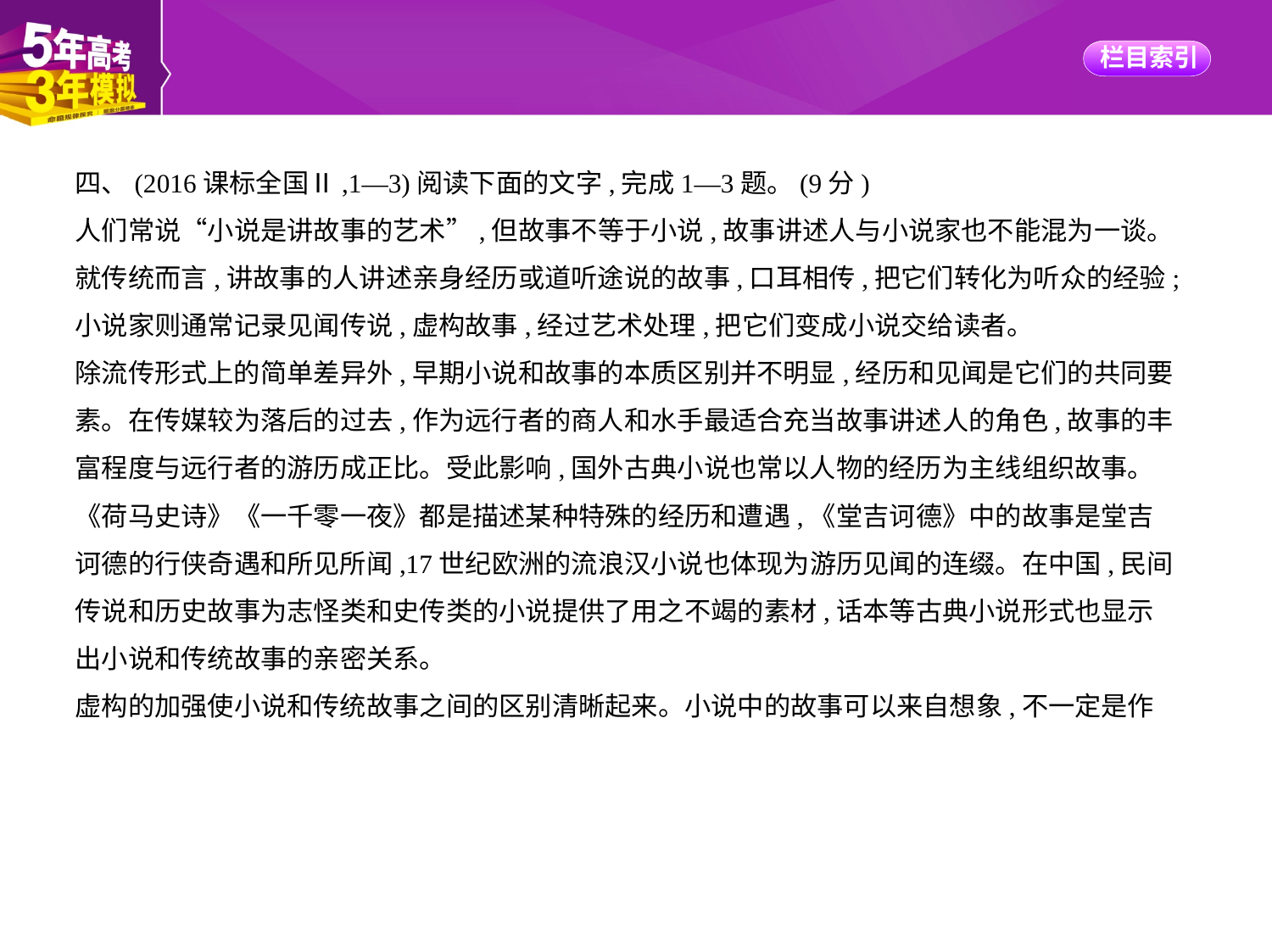

四、(2016课标全国Ⅱ,1—3)阅读下面的文字,完成1—3题。(9分)
人们常说“小说是讲故事的艺术”,但故事不等于小说,故事讲述人与小说家也不能混为一谈。
就传统而言,讲故事的人讲述亲身经历或道听途说的故事,口耳相传,把它们转化为听众的经验;
小说家则通常记录见闻传说,虚构故事,经过艺术处理,把它们变成小说交给读者。
除流传形式上的简单差异外,早期小说和故事的本质区别并不明显,经历和见闻是它们的共同要
素。在传媒较为落后的过去,作为远行者的商人和水手最适合充当故事讲述人的角色,故事的丰
富程度与远行者的游历成正比。受此影响,国外古典小说也常以人物的经历为主线组织故事。
《荷马史诗》《一千零一夜》都是描述某种特殊的经历和遭遇,《堂吉诃德》中的故事是堂吉
诃德的行侠奇遇和所见所闻,17世纪欧洲的流浪汉小说也体现为游历见闻的连缀。在中国,民间
传说和历史故事为志怪类和史传类的小说提供了用之不竭的素材,话本等古典小说形式也显示
出小说和传统故事的亲密关系。
虚构的加强使小说和传统故事之间的区别清晰起来。小说中的故事可以来自想象,不一定是作